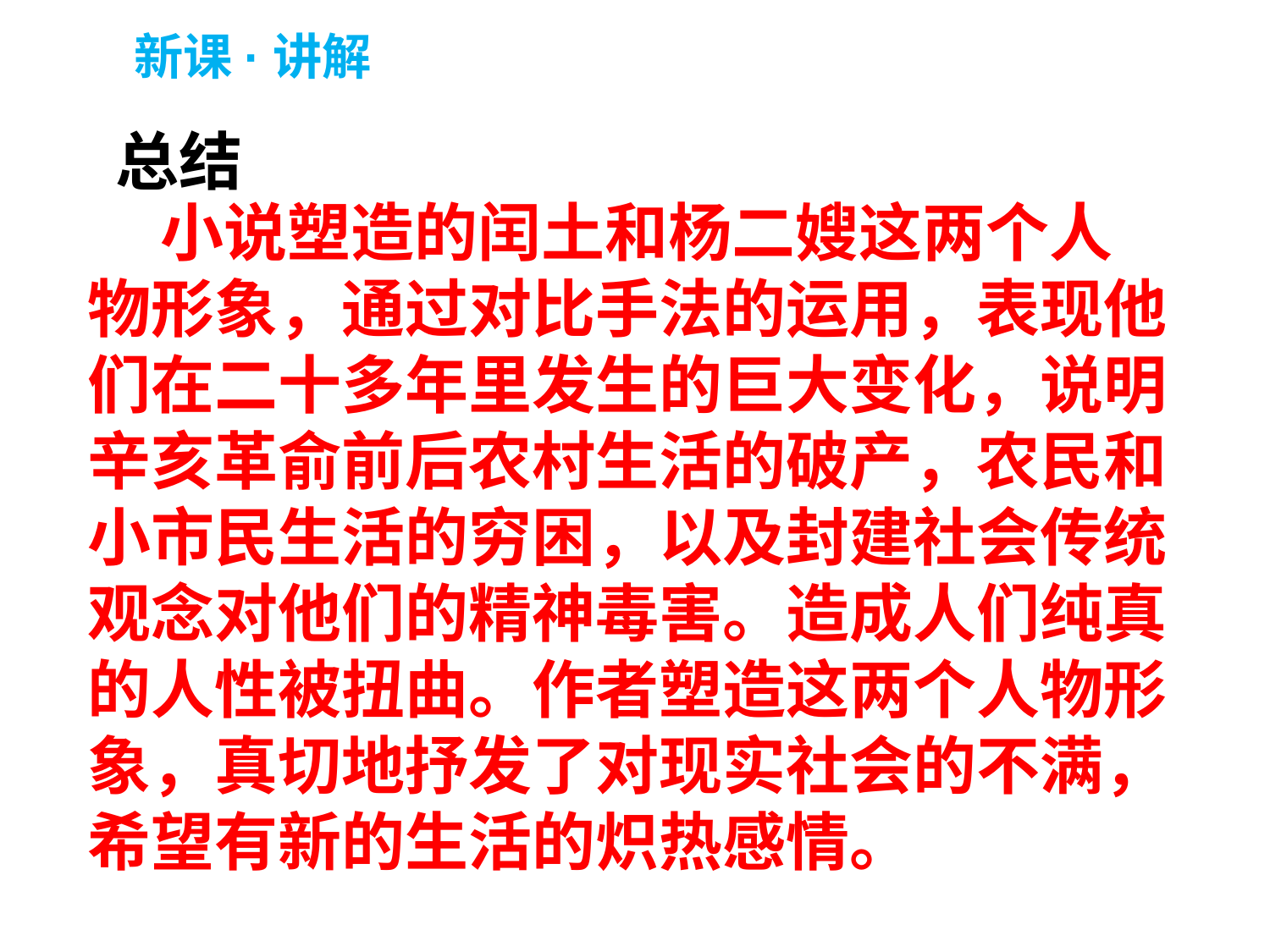

新课·讲解
总结
    小说塑造的闰土和杨二嫂这两个人物形象，通过对比手法的运用，表现他们在二十多年里发生的巨大变化，说明辛亥革俞前后农村生活的破产，农民和小市民生活的穷困，以及封建社会传统观念对他们的精神毒害。造成人们纯真的人性被扭曲。作者塑造这两个人物形象，真切地抒发了对现实社会的不满，希望有新的生活的炽热感情。